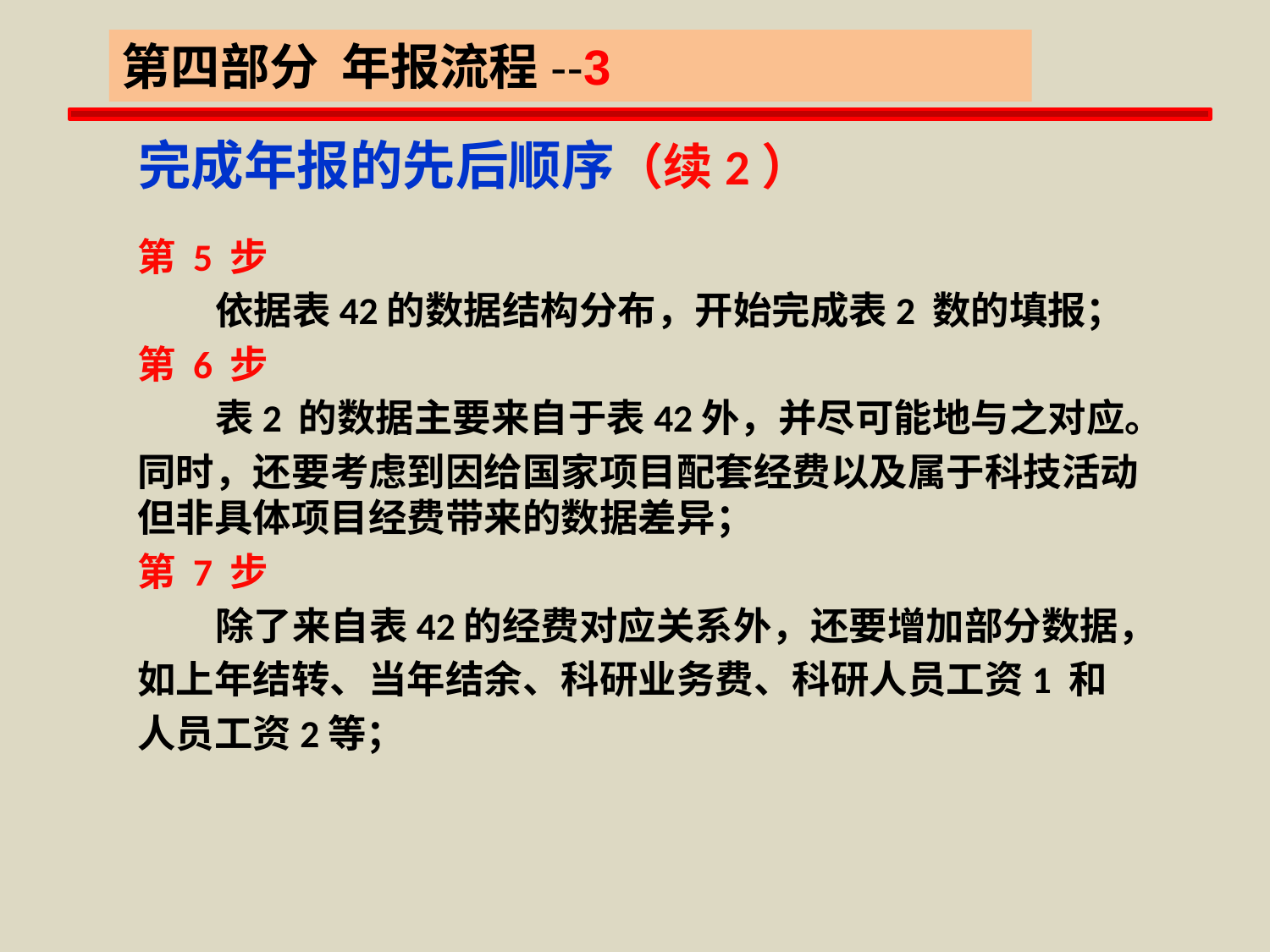

第四部分  年报流程--3
全国普通高等学校科技统计年报培训教材

  完成年报的先后顺序（续2）
第 5 步
        依据表42的数据结构分布，开始完成表2 数的填报；
第 6 步
        表2 的数据主要来自于表42外，并尽可能地与之对应。
同时，还要考虑到因给国家项目配套经费以及属于科技活动但非具体项目经费带来的数据差异；
第 7 步
        除了来自表42的经费对应关系外，还要增加部分数据，
如上年结转、当年结余、科研业务费、科研人员工资1 和
人员工资2等；